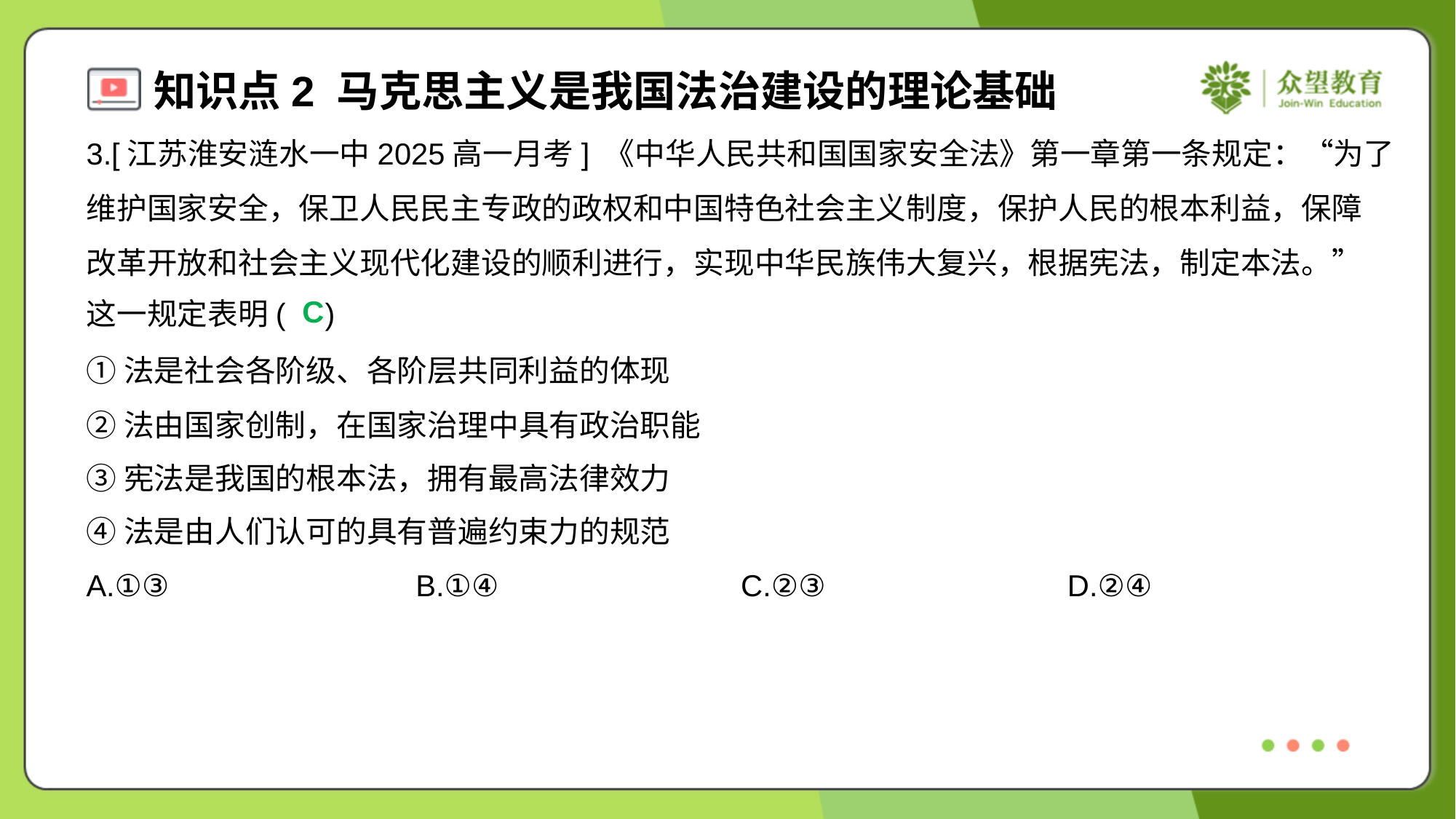

3.[江苏淮安涟水一中2025高一月考] 《中华人民共和国国家安全法》第一章第一条规定：“为了
维护国家安全，保卫人民民主专政的政权和中国特色社会主义制度，保护人民的根本利益，保障
改革开放和社会主义现代化建设的顺利进行，实现中华民族伟大复兴，根据宪法，制定本法。”
这一规定表明(     )
C
①法是社会各阶级、各阶层共同利益的体现
②法由国家创制，在国家治理中具有政治职能
③宪法是我国的根本法，拥有最高法律效力
④法是由人们认可的具有普遍约束力的规范
A.①③	B.①④	C.②③	D.②④